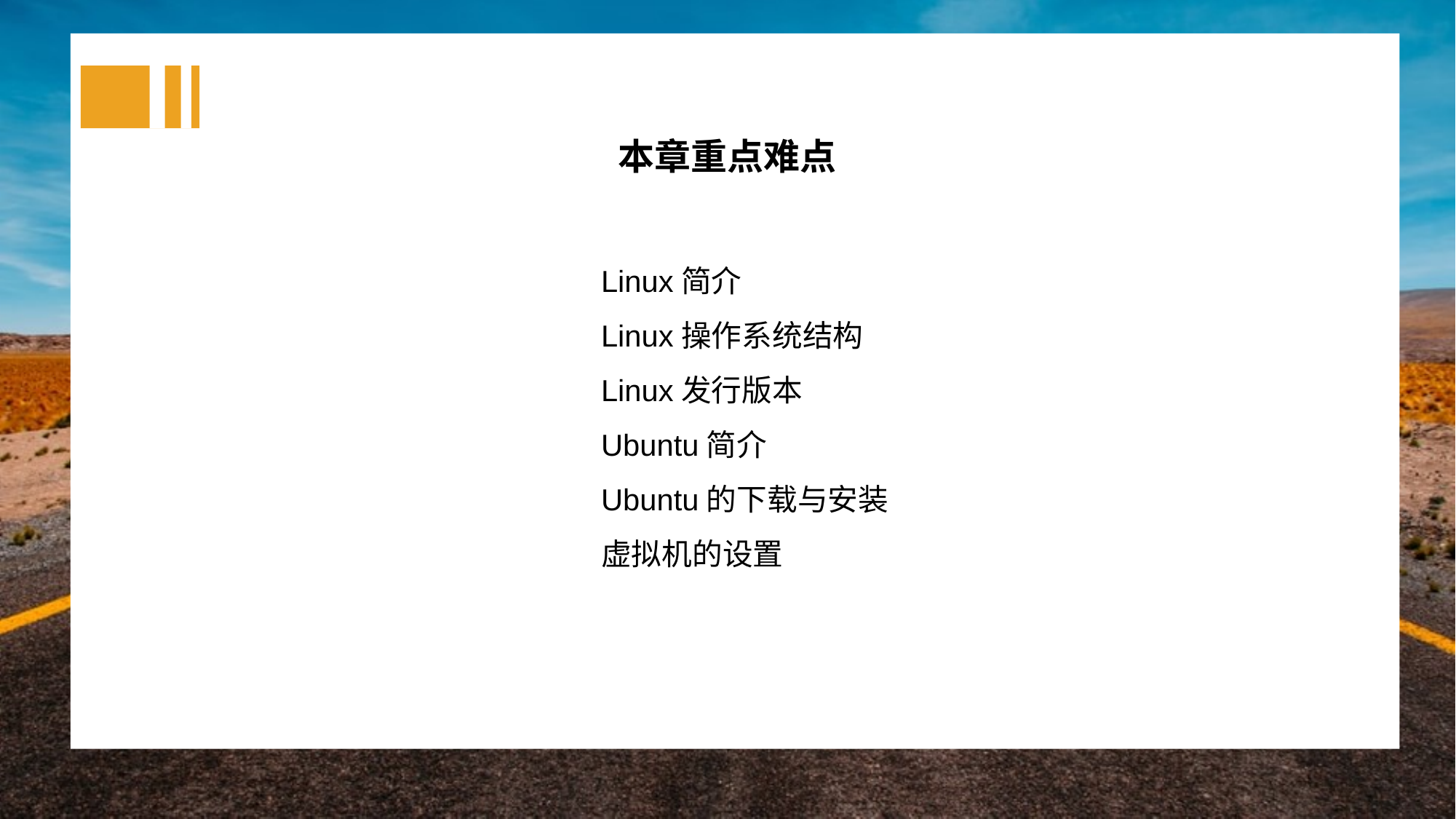

本章重点难点
Linux简介
Linux操作系统结构
Linux发行版本
Ubuntu简介
Ubuntu的下载与安装
虚拟机的设置